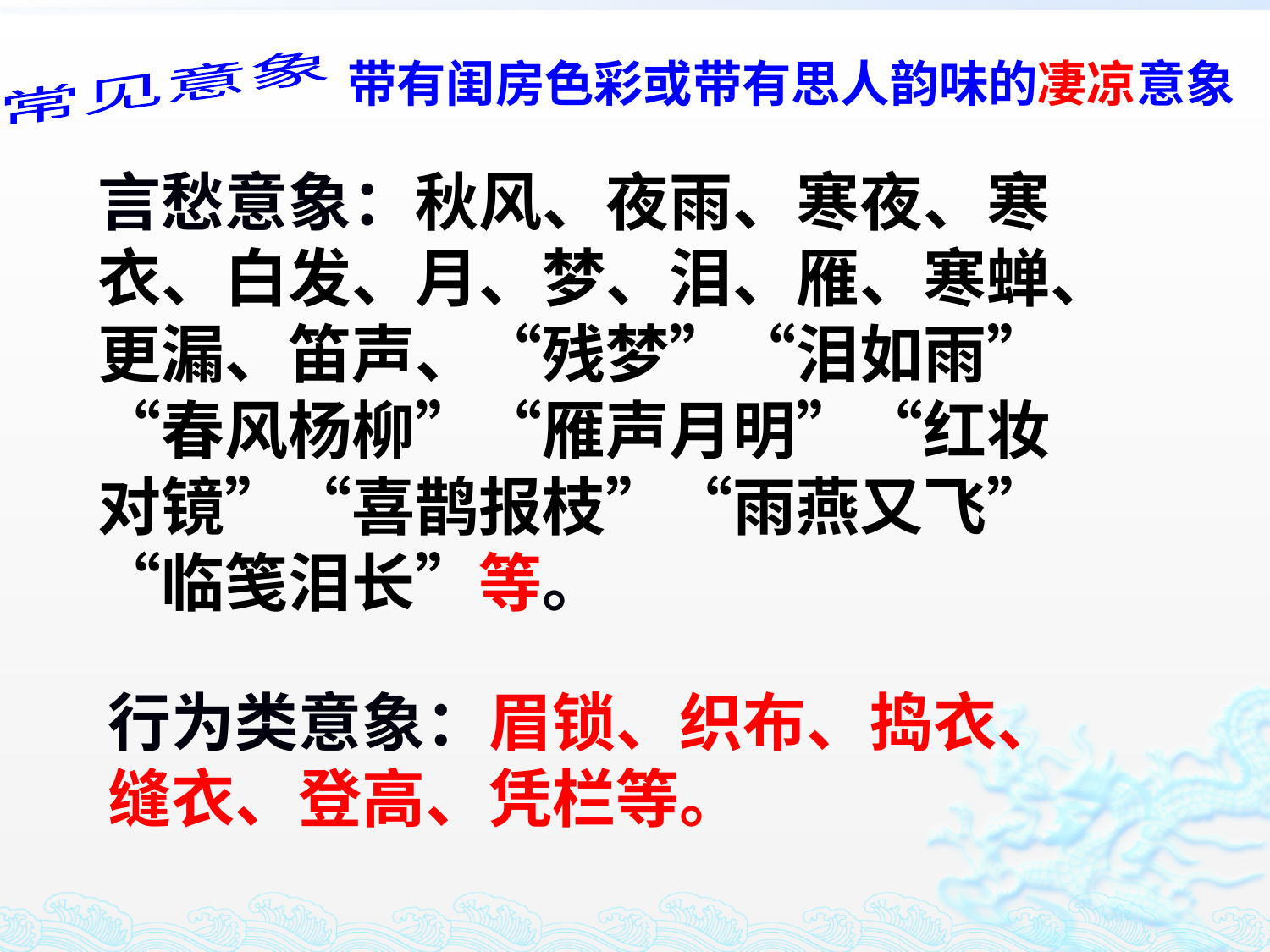

常见意象
带有闺房色彩或带有思人韵味的凄凉意象
言愁意象：秋风、夜雨、寒夜、寒衣、白发、月、梦、泪、雁、寒蝉、更漏、笛声、“残梦”“泪如雨”“春风杨柳”“雁声月明”“红妆对镜”“喜鹊报枝”“雨燕又飞”“临笺泪长”等。
行为类意象：眉锁、织布、捣衣、缝衣、登高、凭栏等。